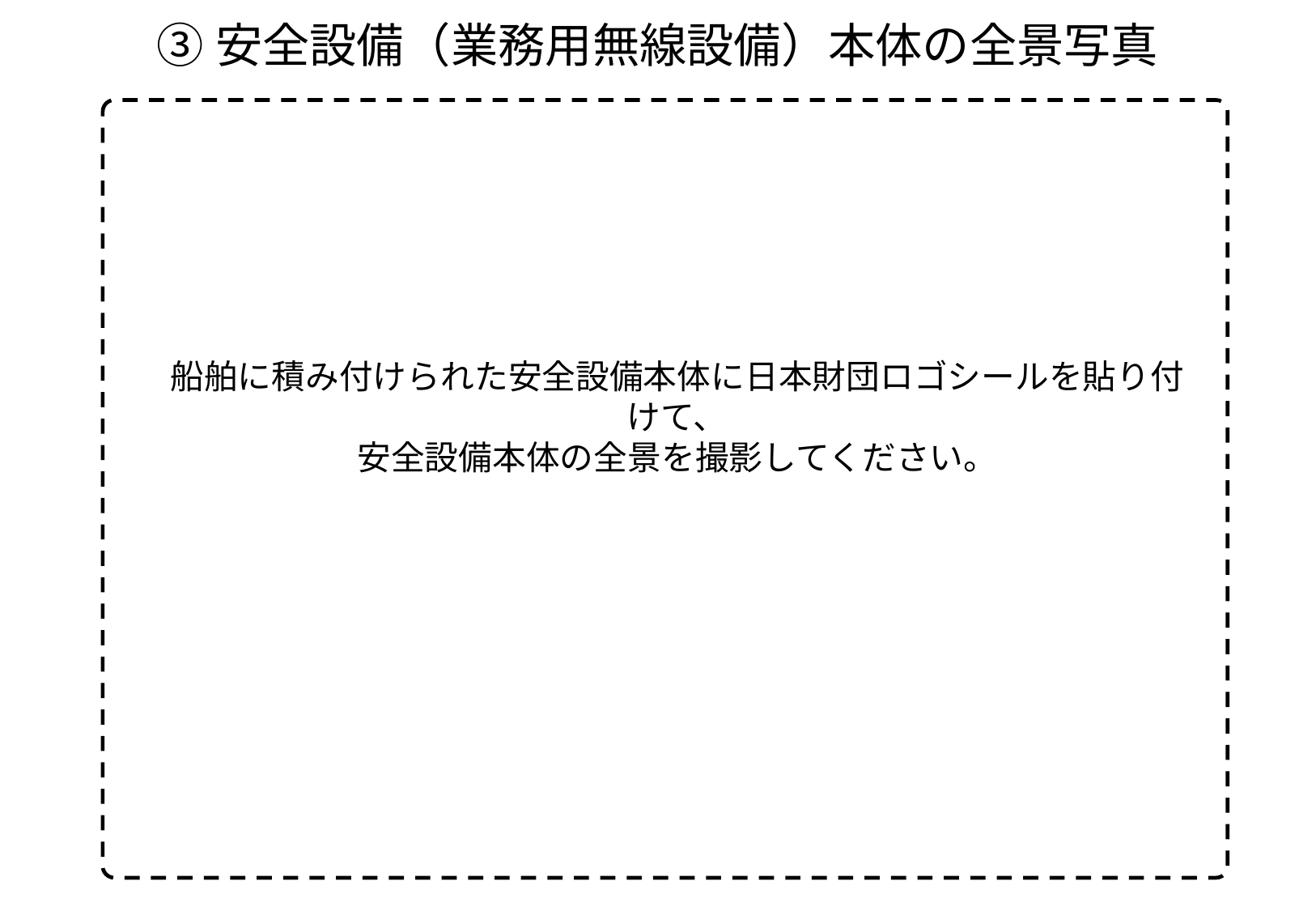

③安全設備（業務用無線設備）本体の全景写真

船舶に積み付けられた安全設備本体に日本財団ロゴシールを貼り付けて、
安全設備本体の全景を撮影してください。